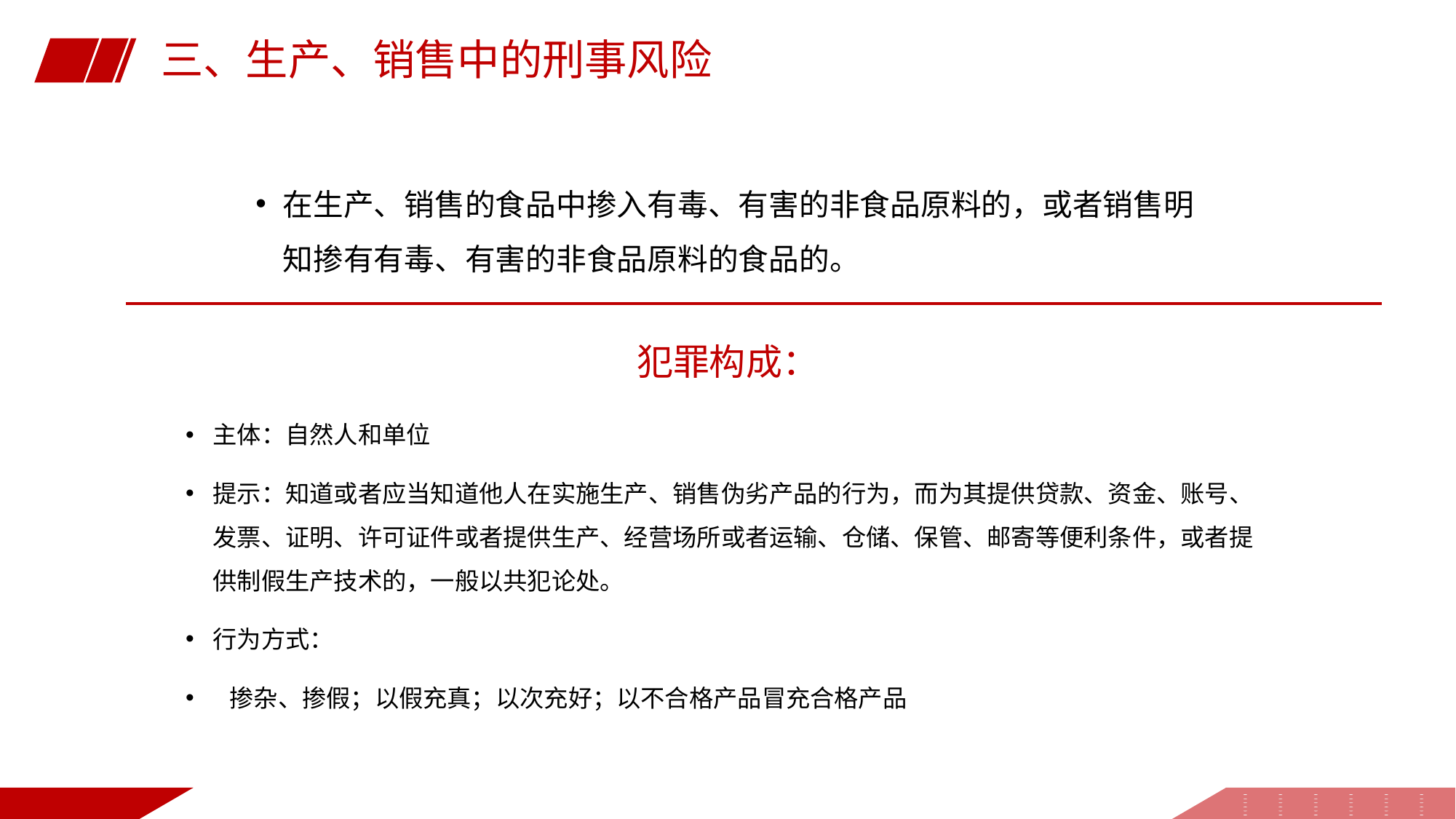

三、生产、销售中的刑事风险
在生产、销售的食品中掺入有毒、有害的非食品原料的，或者销售明知掺有有毒、有害的非食品原料的食品的。
犯罪构成：
主体：自然人和单位
提示：知道或者应当知道他人在实施生产、销售伪劣产品的行为，而为其提供贷款、资金、账号、发票、证明、许可证件或者提供生产、经营场所或者运输、仓储、保管、邮寄等便利条件，或者提供制假生产技术的，一般以共犯论处。
行为方式：
  掺杂、掺假；以假充真；以次充好；以不合格产品冒充合格产品